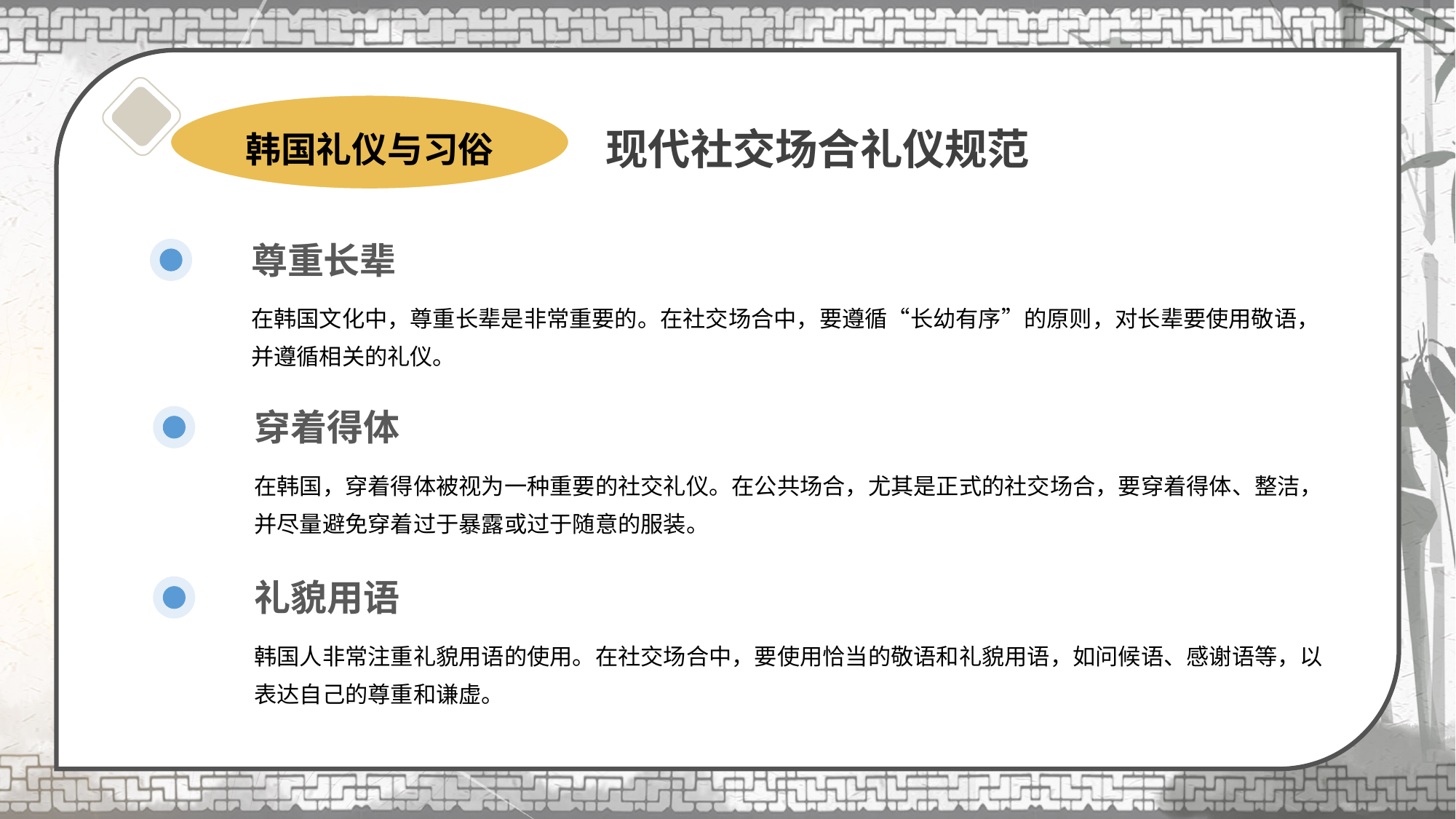

# 现代社交场合礼仪规范
韩国礼仪与习俗
尊重长辈

在韩国文化中，尊重长辈是非常重要的。在社交场合中，要遵循“长幼有序”的原则，对长辈要使用敬语，并遵循相关的礼仪。
穿着得体

在韩国，穿着得体被视为一种重要的社交礼仪。在公共场合，尤其是正式的社交场合，要穿着得体、整洁，并尽量避免穿着过于暴露或过于随意的服装。
礼貌用语

韩国人非常注重礼貌用语的使用。在社交场合中，要使用恰当的敬语和礼貌用语，如问候语、感谢语等，以表达自己的尊重和谦虚。